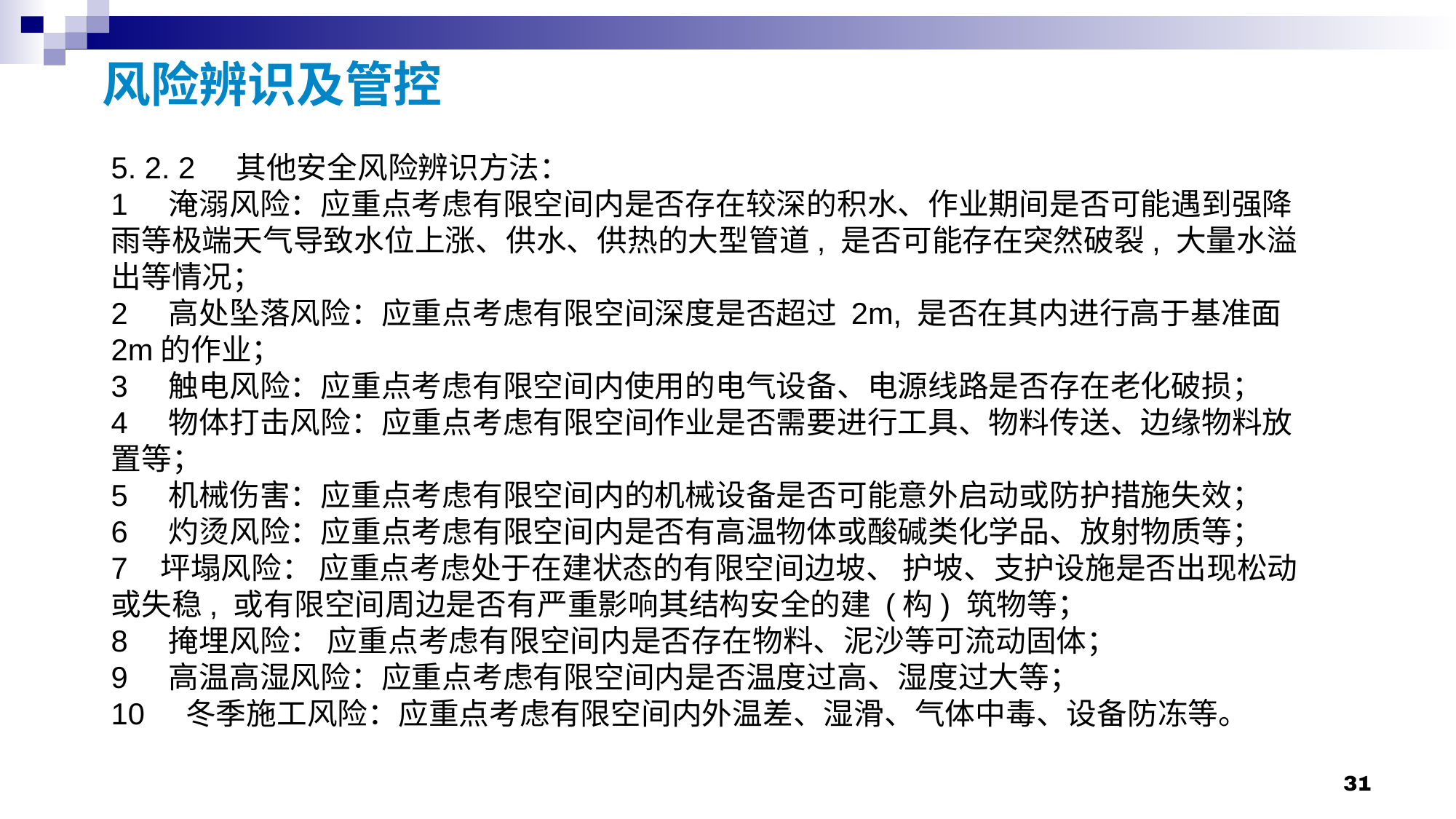

# 风险辨识及管控
5. 2. 2    其他安全风险辨识方法：
1    淹溺风险：应重点考虑有限空间内是否存在较深的积水、作业期间是否可能遇到强降雨等极端天气导致水位上涨、供水、供热的大型管道, 是否可能存在突然破裂, 大量水溢出等情况；
2    高处坠落风险：应重点考虑有限空间深度是否超过 2m, 是否在其内进行高于基准面2m的作业；
3    触电风险：应重点考虑有限空间内使用的电气设备、电源线路是否存在老化破损；
4    物体打击风险：应重点考虑有限空间作业是否需要进行工具、物料传送、边缘物料放置等；
5    机械伤害：应重点考虑有限空间内的机械设备是否可能意外启动或防护措施失效；
6    灼烫风险：应重点考虑有限空间内是否有高温物体或酸碱类化学品、放射物质等；
7   坪塌风险： 应重点考虑处于在建状态的有限空间边坡、 护坡、支护设施是否出现松动或失稳, 或有限空间周边是否有严重影响其结构安全的建 (构) 筑物等；
8    掩埋风险： 应重点考虑有限空间内是否存在物料、泥沙等可流动固体；
9    高温高湿风险：应重点考虑有限空间内是否温度过高、湿度过大等；
10    冬季施工风险：应重点考虑有限空间内外温差、湿滑、气体中毒、设备防冻等。
31